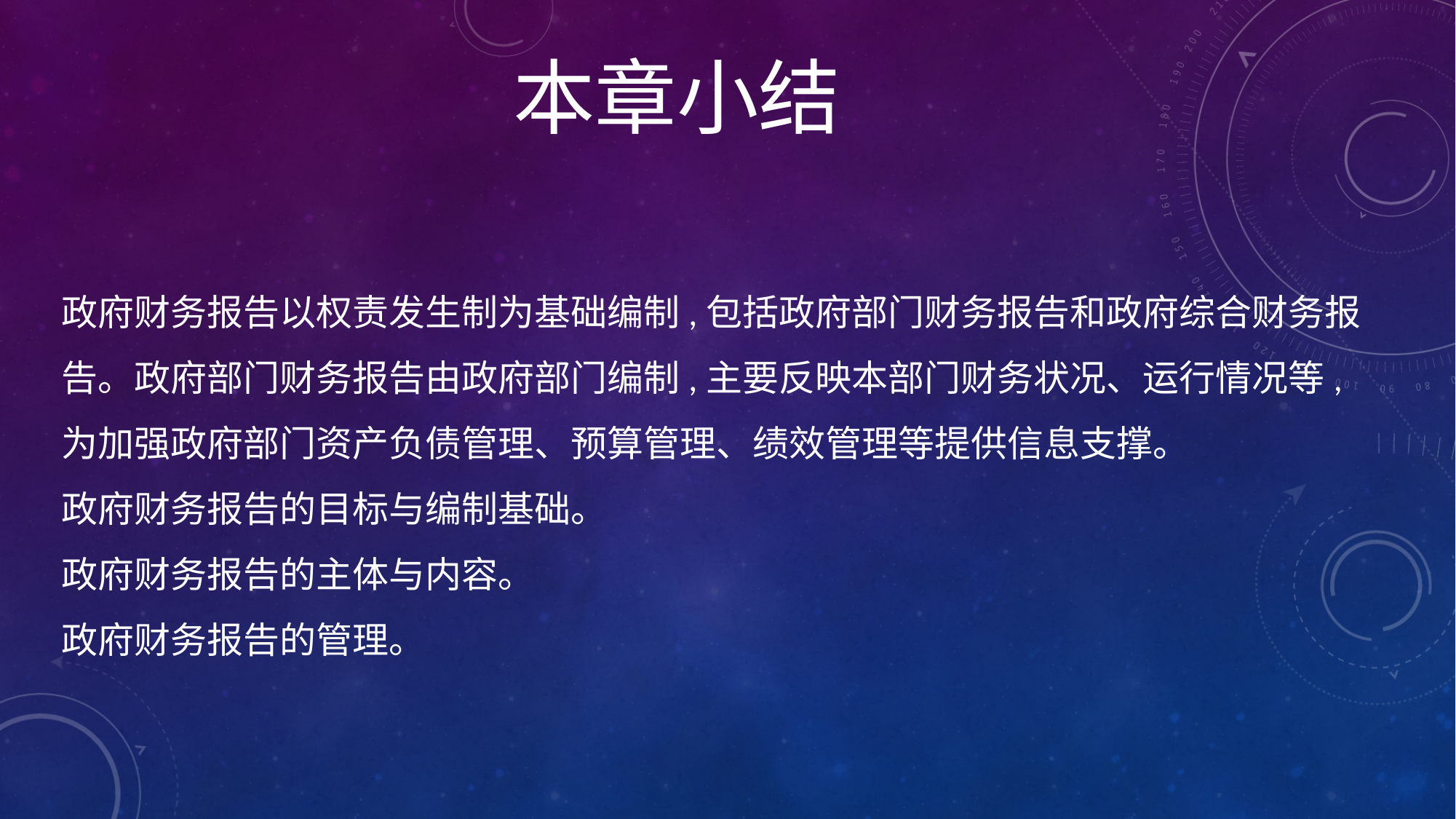

本章小结
# 政府财务报告以权责发生制为基础编制,包括政府部门财务报告和政府综合财务报告。政府部门财务报告由政府部门编制,主要反映本部门财务状况、运行情况等,为加强政府部门资产负债管理、预算管理、绩效管理等提供信息支撑。 政府财务报告的目标与编制基础。 政府财务报告的主体与内容。 政府财务报告的管理。